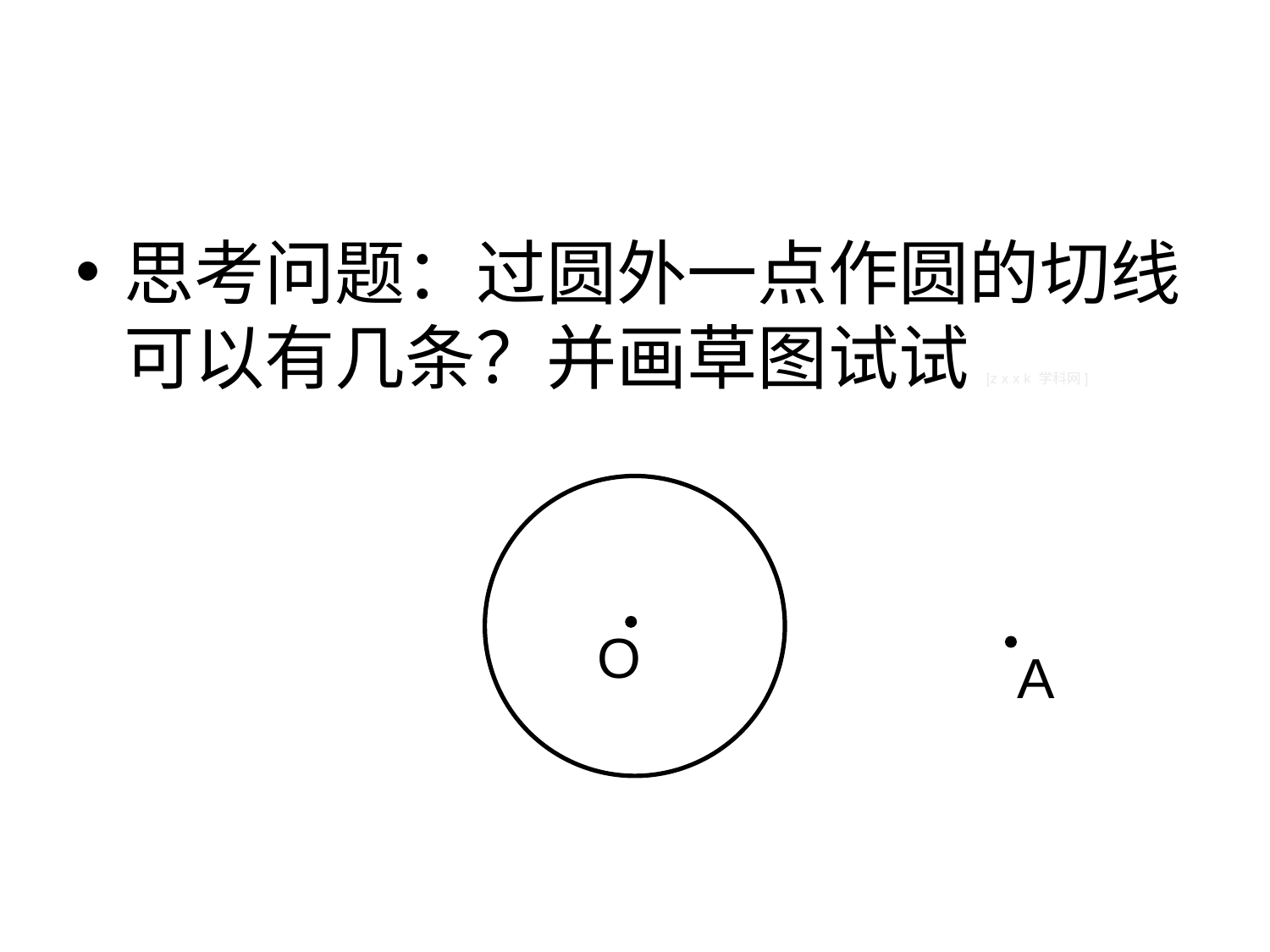

思考问题：过圆外一点作圆的切线可以有几条？并画草图试试[z x x k 学科网]

O

A